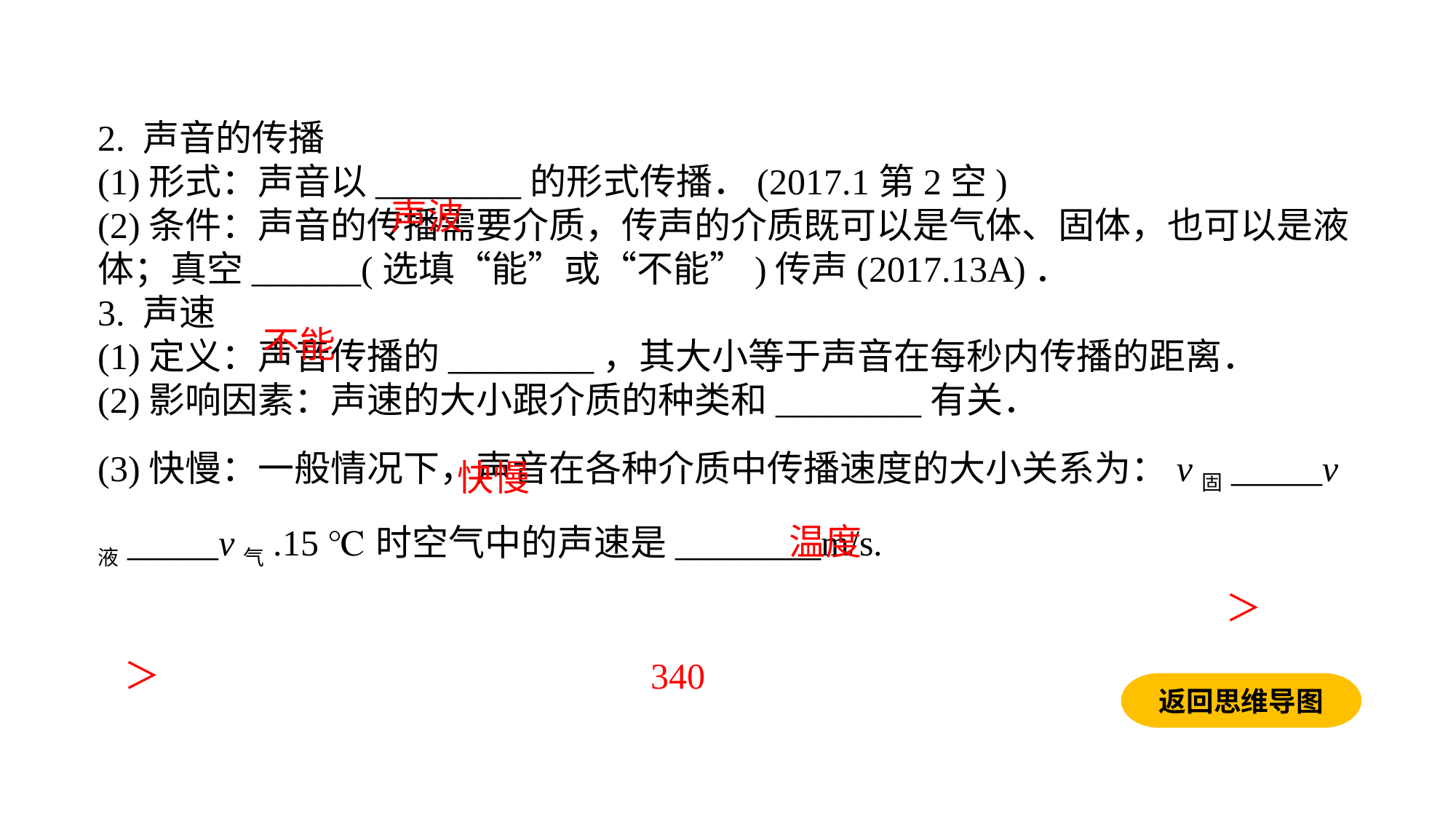

2. 声音的传播(1)形式：声音以________的形式传播．(2017.1第2空)(2)条件：声音的传播需要介质，传声的介质既可以是气体、固体，也可以是液体；真空______(选填“能”或“不能”)传声(2017.13A)．3. 声速(1)定义：声音传播的________，其大小等于声音在每秒内传播的距离．(2)影响因素：声速的大小跟介质的种类和________有关．(3)快慢：一般情况下，声音在各种介质中传播速度的大小关系为：v固_____v液_____v气.15 ℃时空气中的声速是________m/s.
声波
不能
快慢
温度
＞
＞
340
返回思维导图